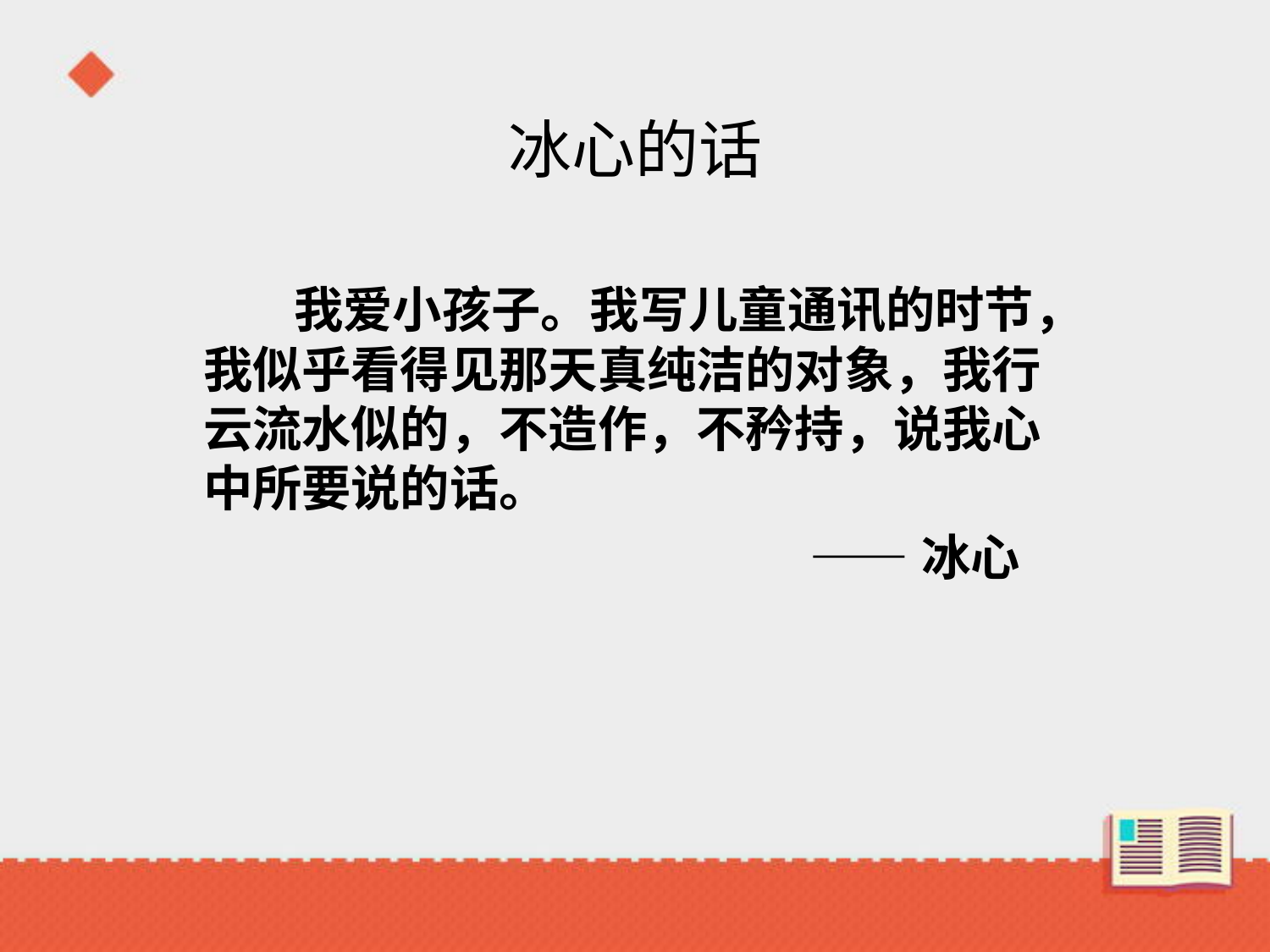

# 冰心的话
      我爱小孩子。我写儿童通讯的时节，我似乎看得见那天真纯洁的对象，我行云流水似的，不造作，不矜持，说我心中所要说的话。
                                                  ——冰心